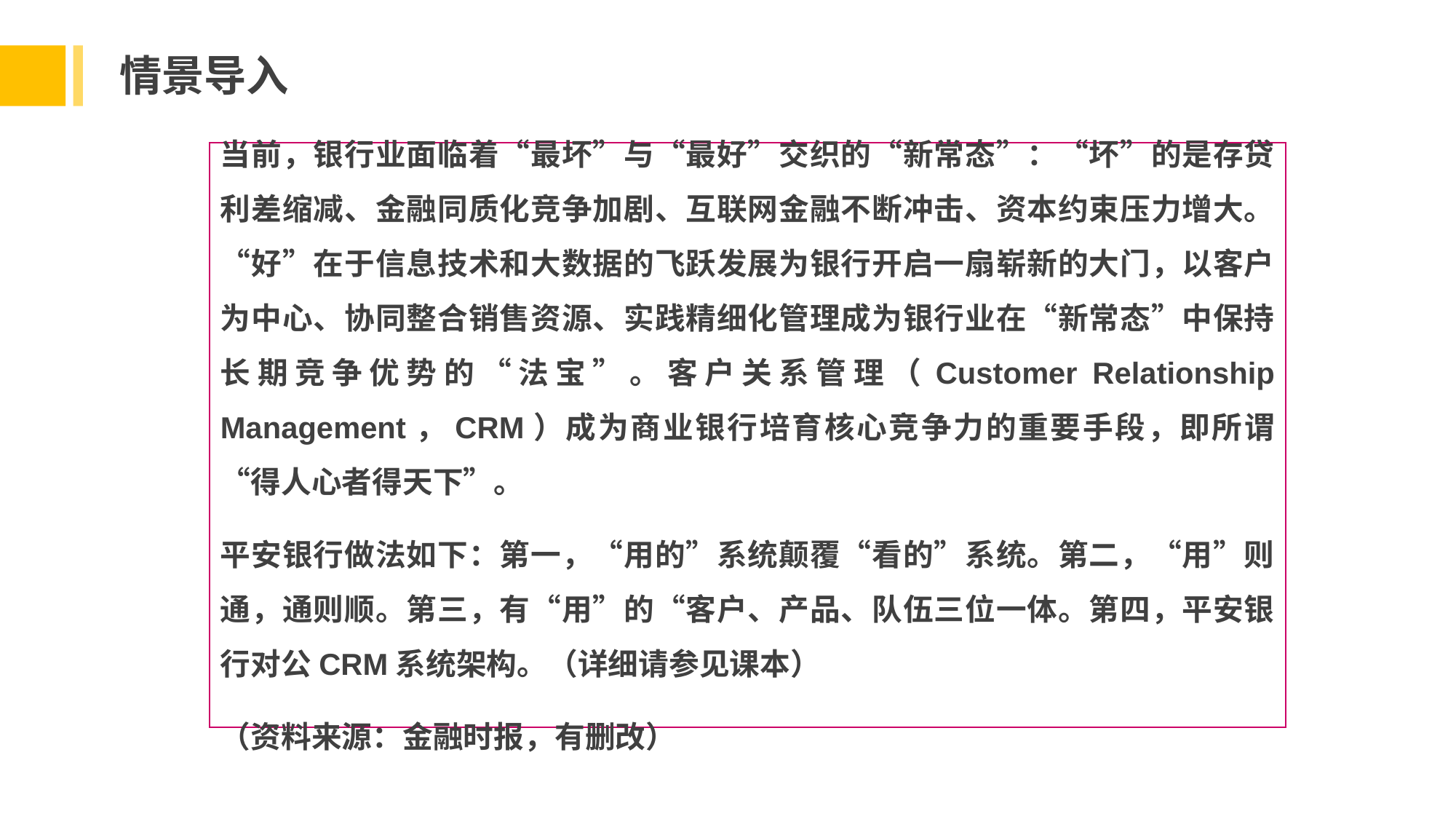

情景导入

当前，银行业面临着“最坏”与“最好”交织的“新常态”：“坏”的是存贷利差缩减、金融同质化竞争加剧、互联网金融不断冲击、资本约束压力增大。“好”在于信息技术和大数据的飞跃发展为银行开启一扇崭新的大门，以客户为中心、协同整合销售资源、实践精细化管理成为银行业在“新常态”中保持长期竞争优势的“法宝”。客户关系管理（Customer Relationship Management，CRM）成为商业银行培育核心竞争力的重要手段，即所谓“得人心者得天下”。
平安银行做法如下：第一，“用的”系统颠覆“看的”系统。第二，“用”则通，通则顺。第三，有“用”的“客户、产品、队伍三位一体。第四，平安银行对公CRM系统架构。（详细请参见课本）
（资料来源：金融时报，有删改）